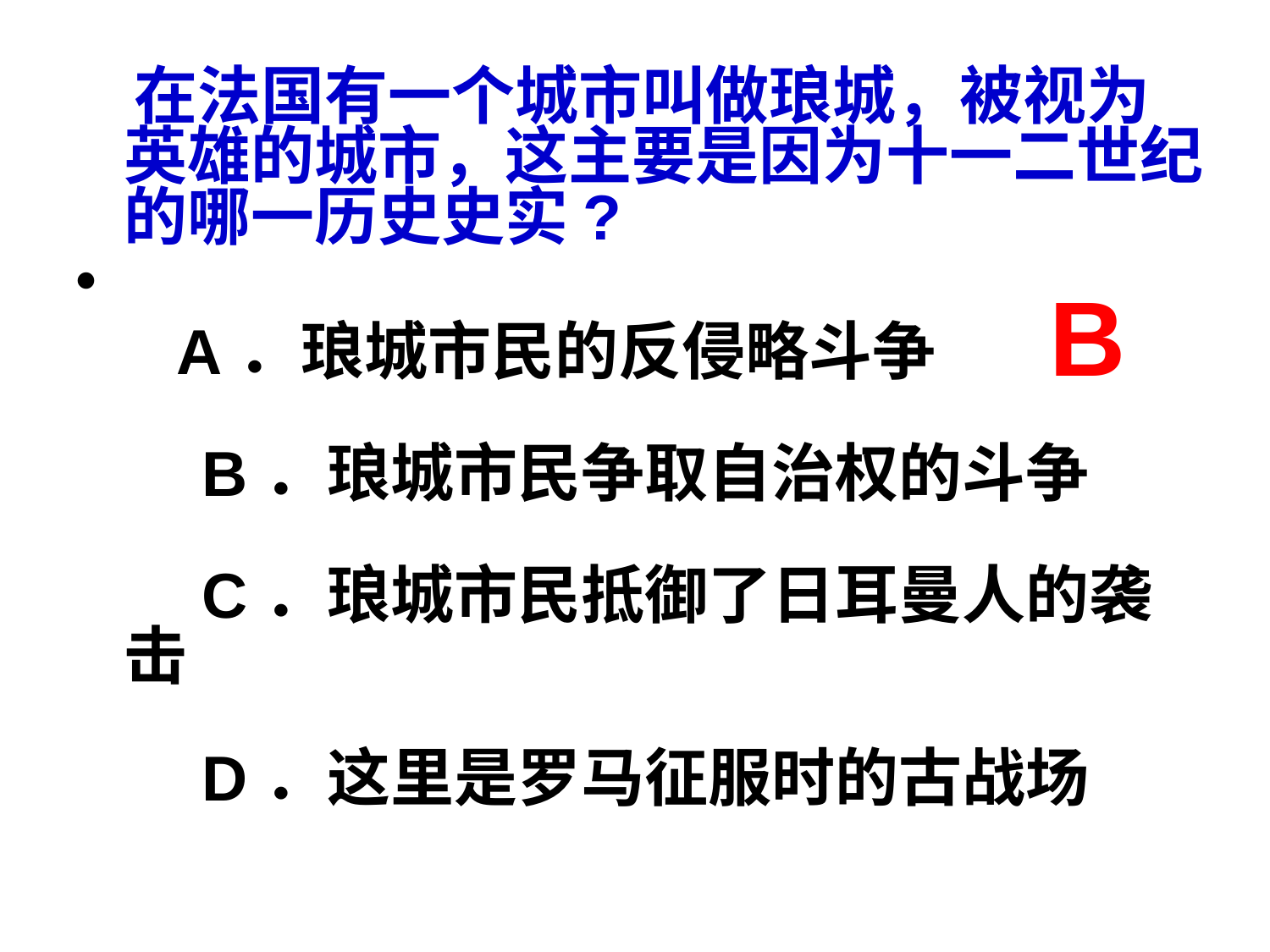

在法国有一个城市叫做琅城，被视为英雄的城市，这主要是因为十一二世纪的哪一历史史实?
   A．琅城市民的反侵略斗争
　B．琅城市民争取自治权的斗争
　C．琅城市民抵御了日耳曼人的袭击
　D．这里是罗马征服时的古战场
B